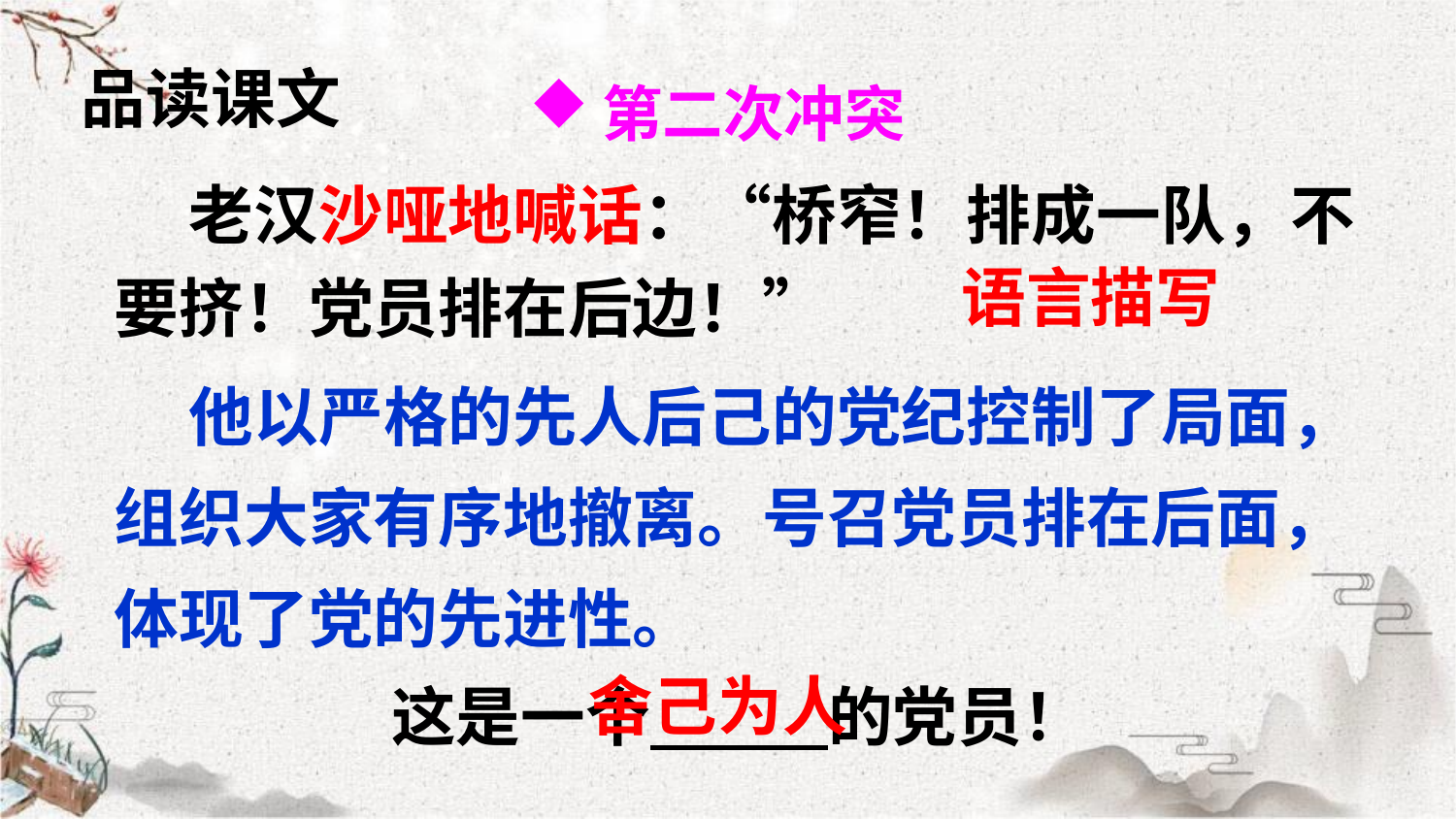

第二次冲突
品读课文
    老汉沙哑地喊话：“桥窄！排成一队，不要挤！党员排在后边！”
语言描写
    他以严格的先人后己的党纪控制了局面，组织大家有序地撤离。号召党员排在后面，体现了党的先进性。
舍己为人
这是一个            的党员！